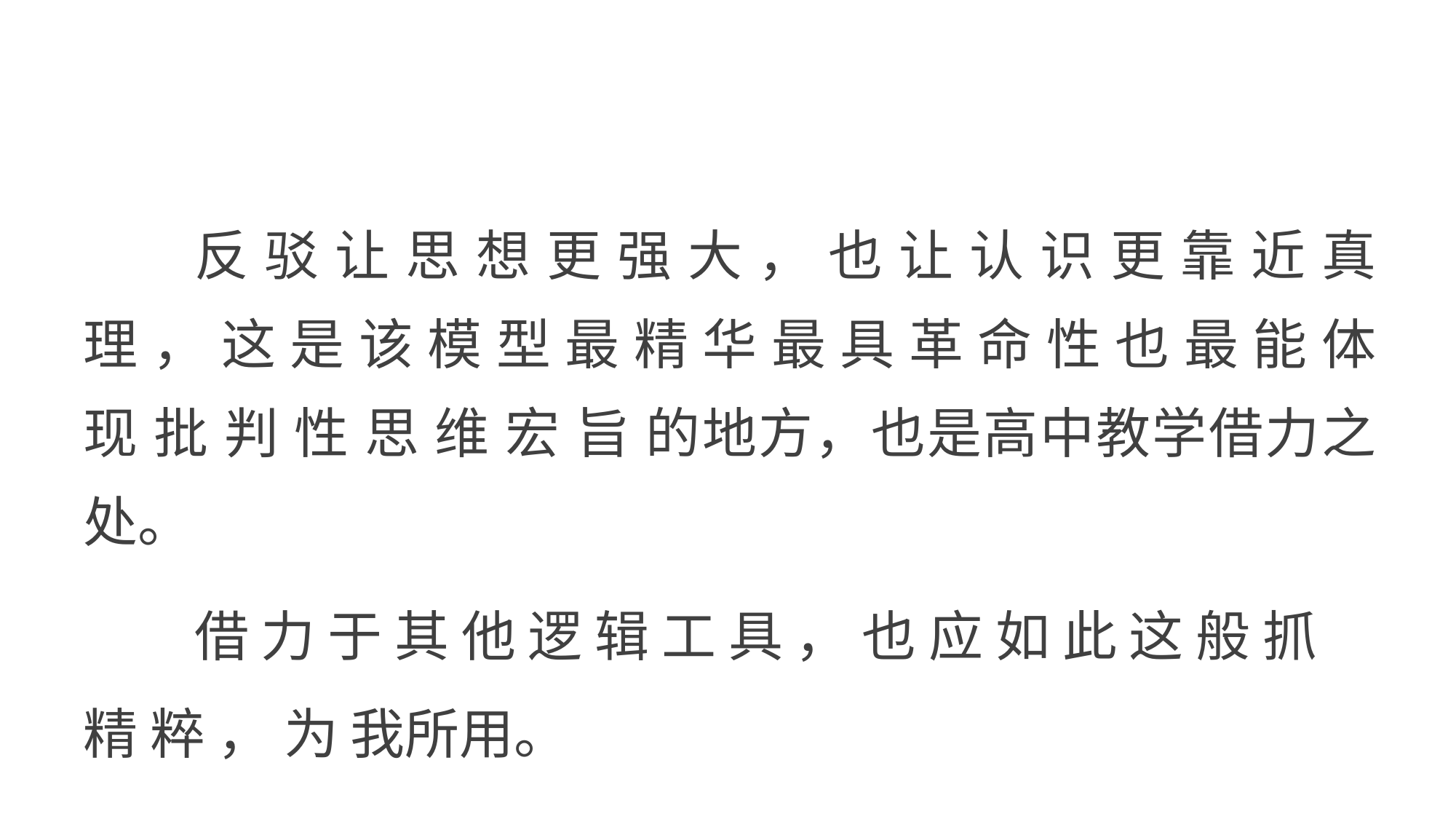

反 驳 让 思 想 更 强 大 ， 也 让 认 识 更 靠 近 真 理 ， 这 是 该 模 型 最 精 华 最 具 革 命 性 也 最 能 体 现 批 判 性 思 维 宏 旨 的地方，也是高中教学借力之处。
借 力 于 其 他 逻 辑 工 具 ， 也 应 如 此 这 般 抓 精 粹 ， 为 我所用。